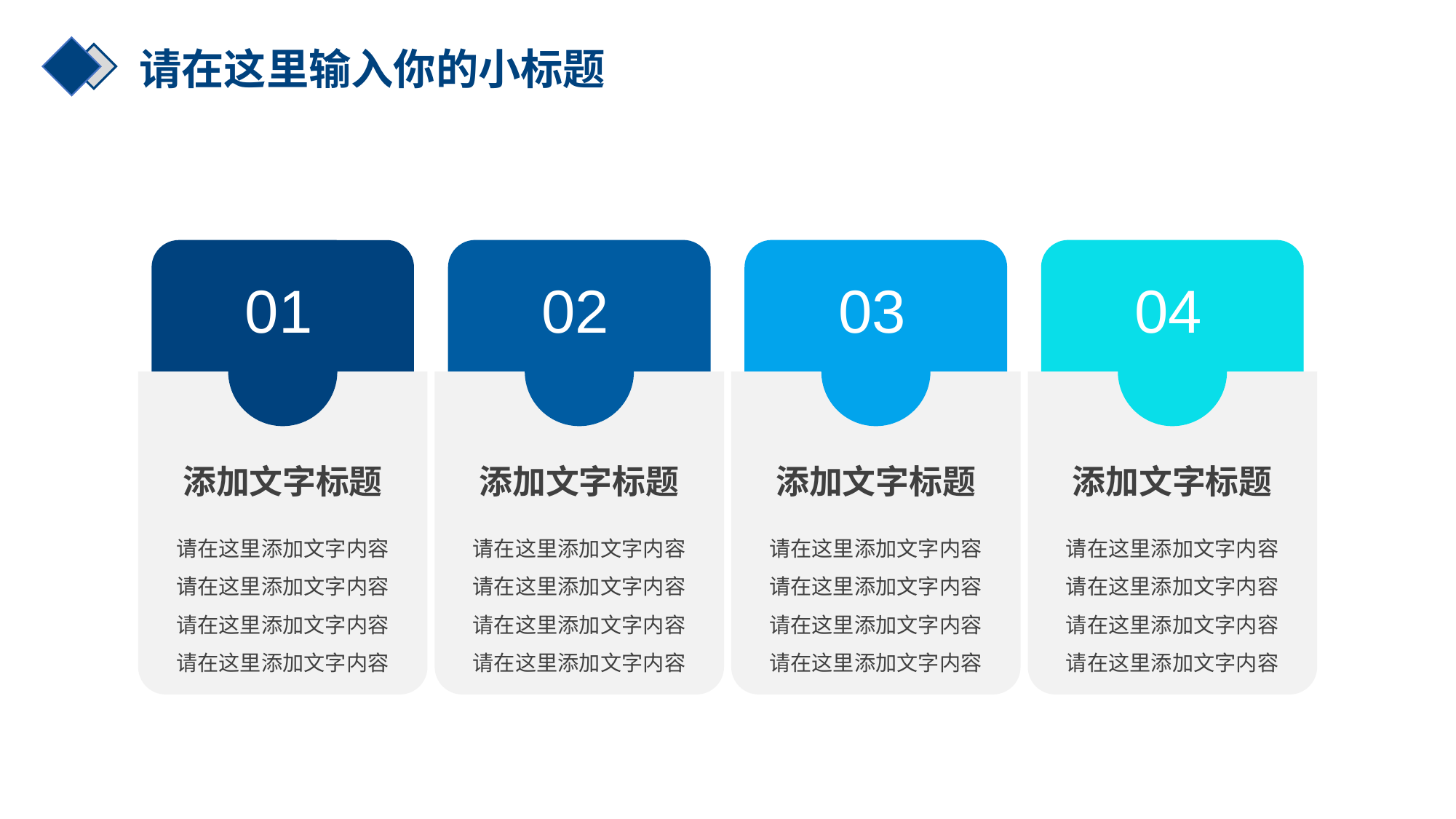

请在这里输入你的小标题

01
02
03
04

添加文字标题
添加文字标题
添加文字标题
添加文字标题
请在这里添加文字内容
请在这里添加文字内容
请在这里添加文字内容
请在这里添加文字内容
请在这里添加文字内容
请在这里添加文字内容
请在这里添加文字内容
请在这里添加文字内容
请在这里添加文字内容
请在这里添加文字内容
请在这里添加文字内容
请在这里添加文字内容
请在这里添加文字内容
请在这里添加文字内容
请在这里添加文字内容
请在这里添加文字内容